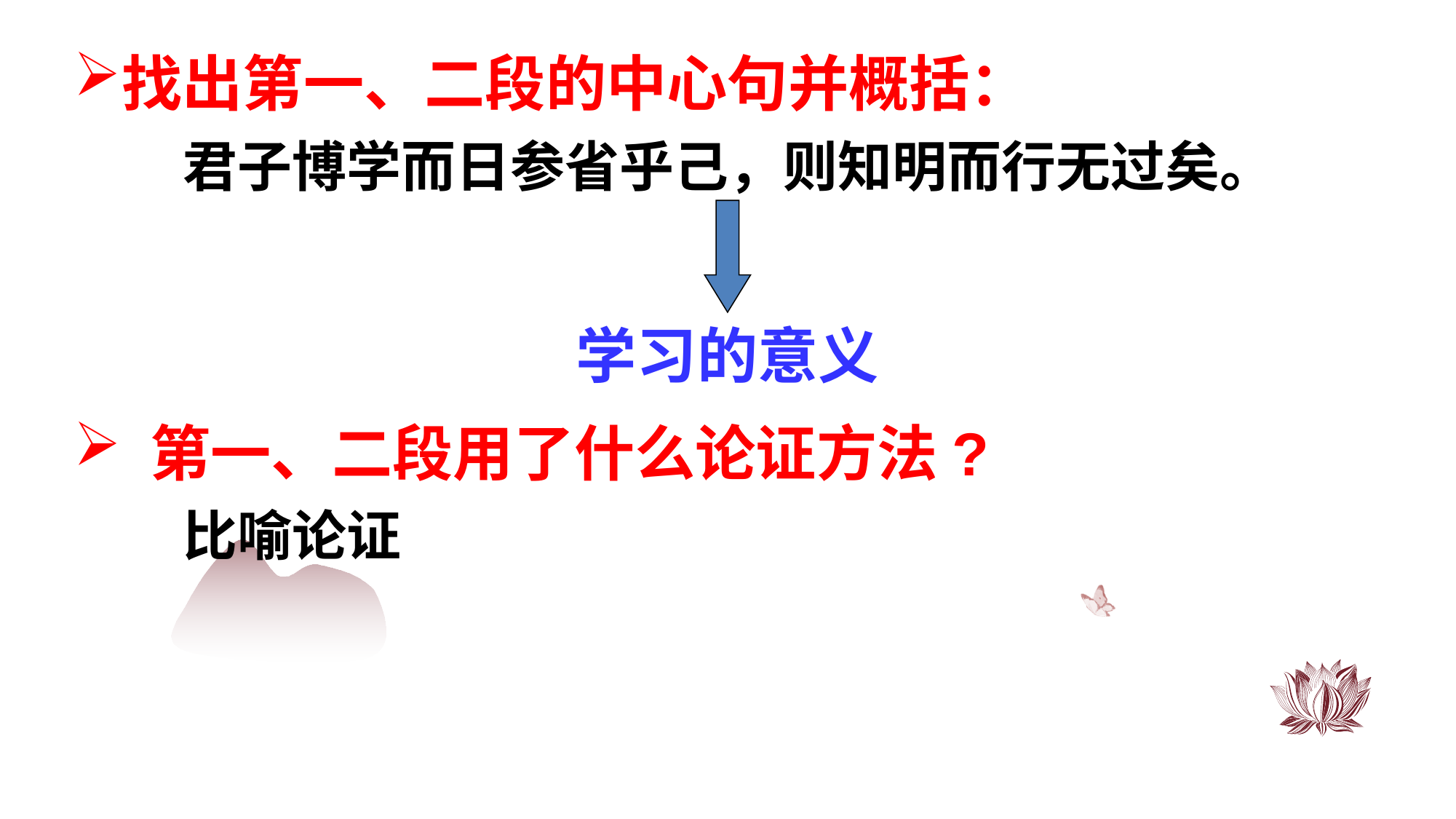

找出第一、二段的中心句并概括：
　　君子博学而日参省乎己，则知明而行无过矣。

学习的意义
 第一、二段用了什么论证方法?
　　比喻论证